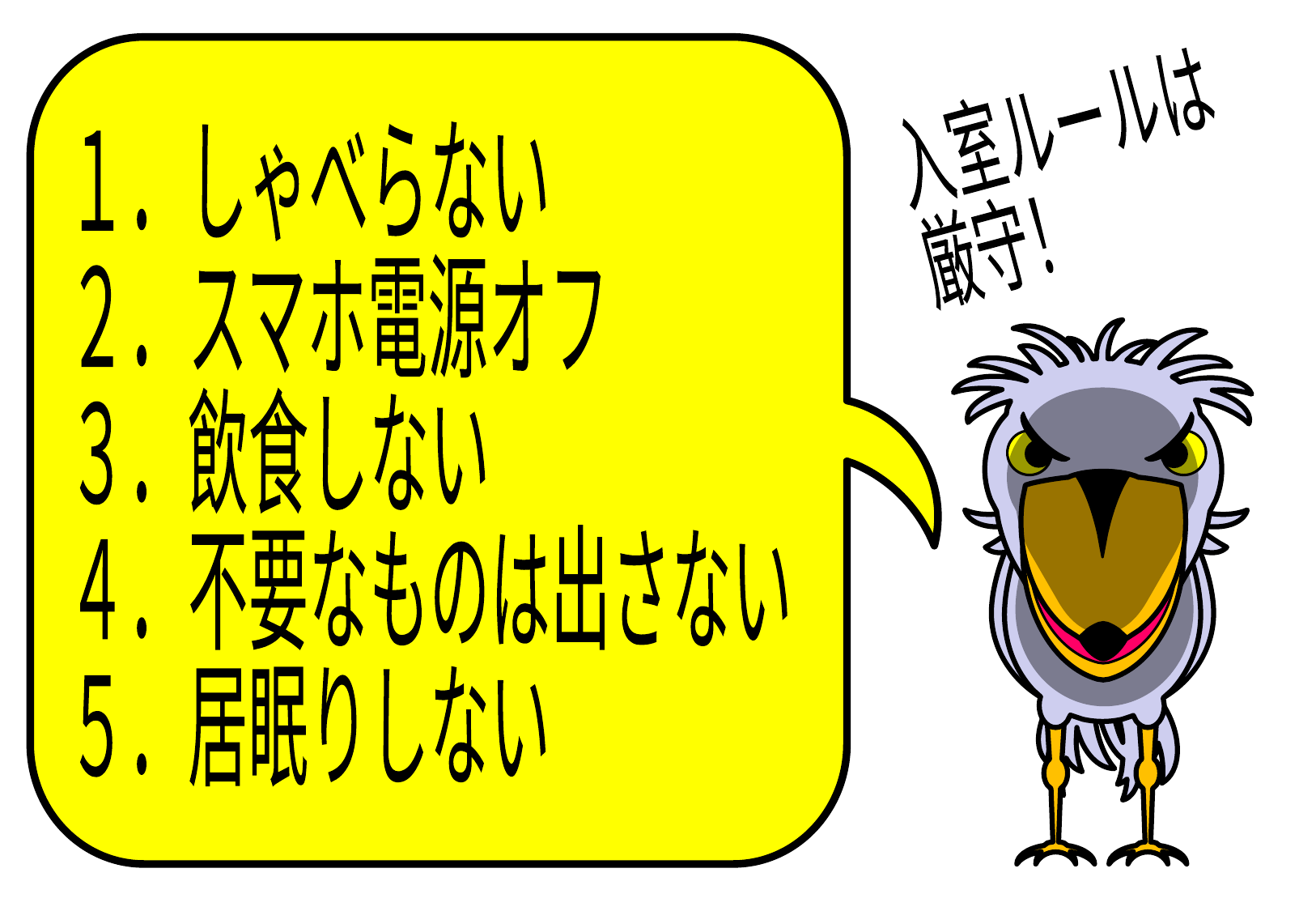

入室ルールは
厳守！
１．しゃべらない
２．スマホ電源オフ
３．飲食しない
４．不要なものは出さない
５．居眠りしない